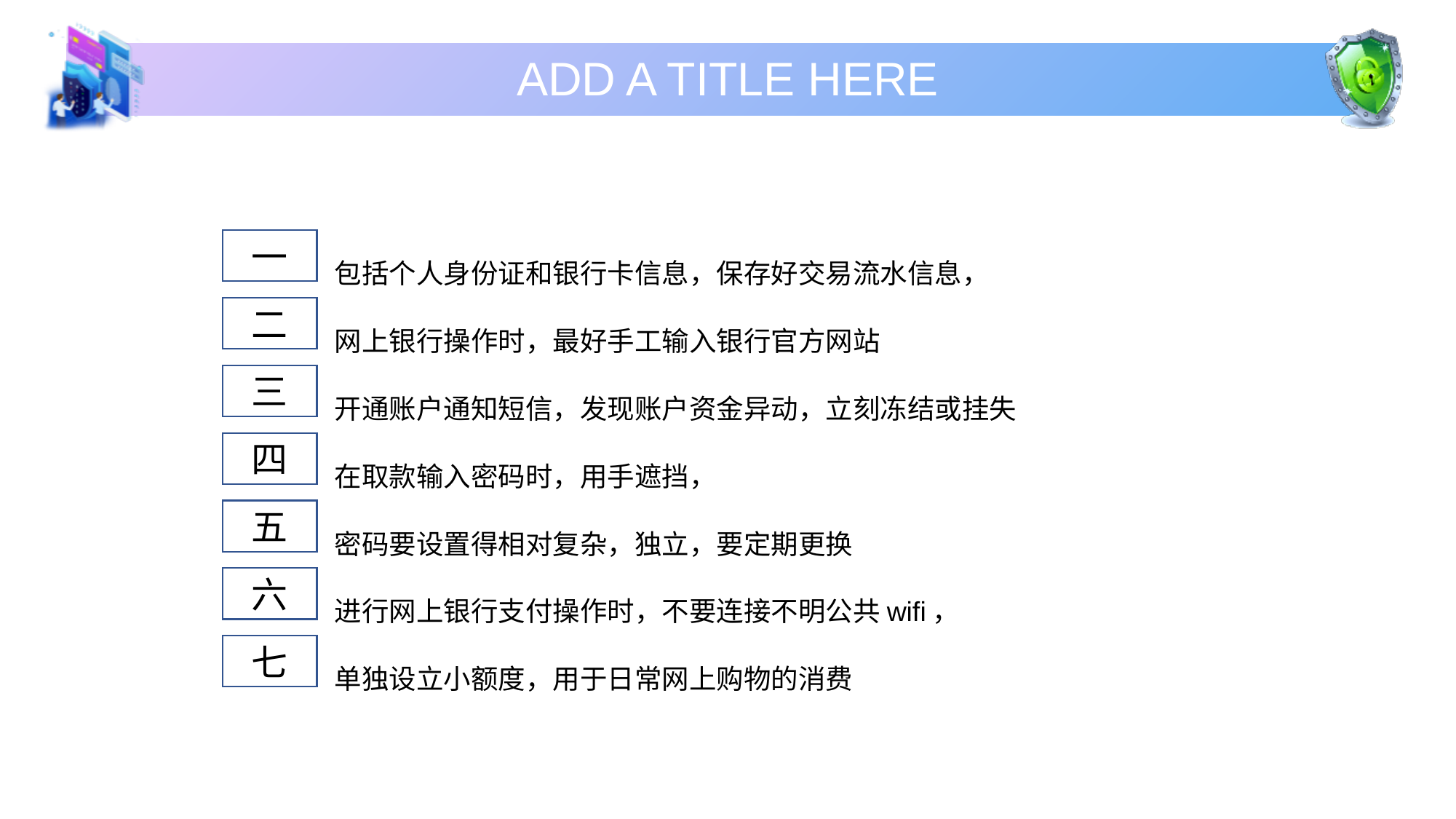

ADD A TITLE HERE
一
包括个人身份证和银行卡信息，保存好交易流水信息，
二
网上银行操作时，最好手工输入银行官方网站
三
开通账户通知短信，发现账户资金异动，立刻冻结或挂失
四
在取款输入密码时，用手遮挡，
五
密码要设置得相对复杂，独立，要定期更换
六
进行网上银行支付操作时，不要连接不明公共wifi，
七
单独设立小额度，用于日常网上购物的消费